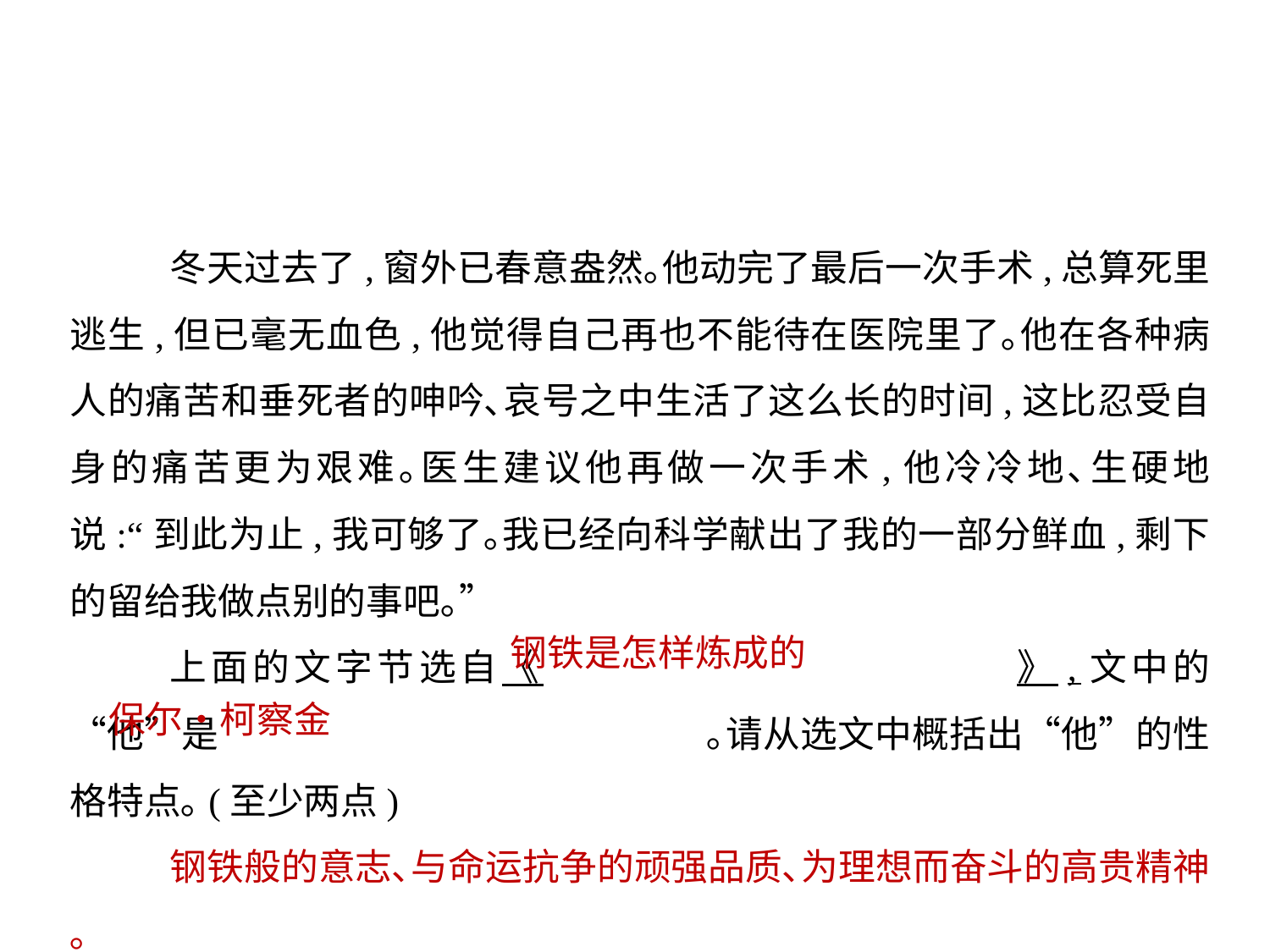

冬天过去了,窗外已春意盎然｡他动完了最后一次手术,总算死里逃生,但已毫无血色,他觉得自己再也不能待在医院里了｡他在各种病人的痛苦和垂死者的呻吟､哀号之中生活了这么长的时间,这比忍受自身的痛苦更为艰难｡医生建议他再做一次手术,他冷冷地､生硬地说:“到此为止,我可够了｡我已经向科学献出了我的一部分鲜血,剩下的留给我做点别的事吧｡”
上面的文字节选自《				》,文中的“他”是				｡请从选文中概括出“他”的性格特点｡(至少两点)
钢铁般的意志､与命运抗争的顽强品质､为理想而奋斗的高贵精神｡
钢铁是怎样炼成的
保尔•柯察金